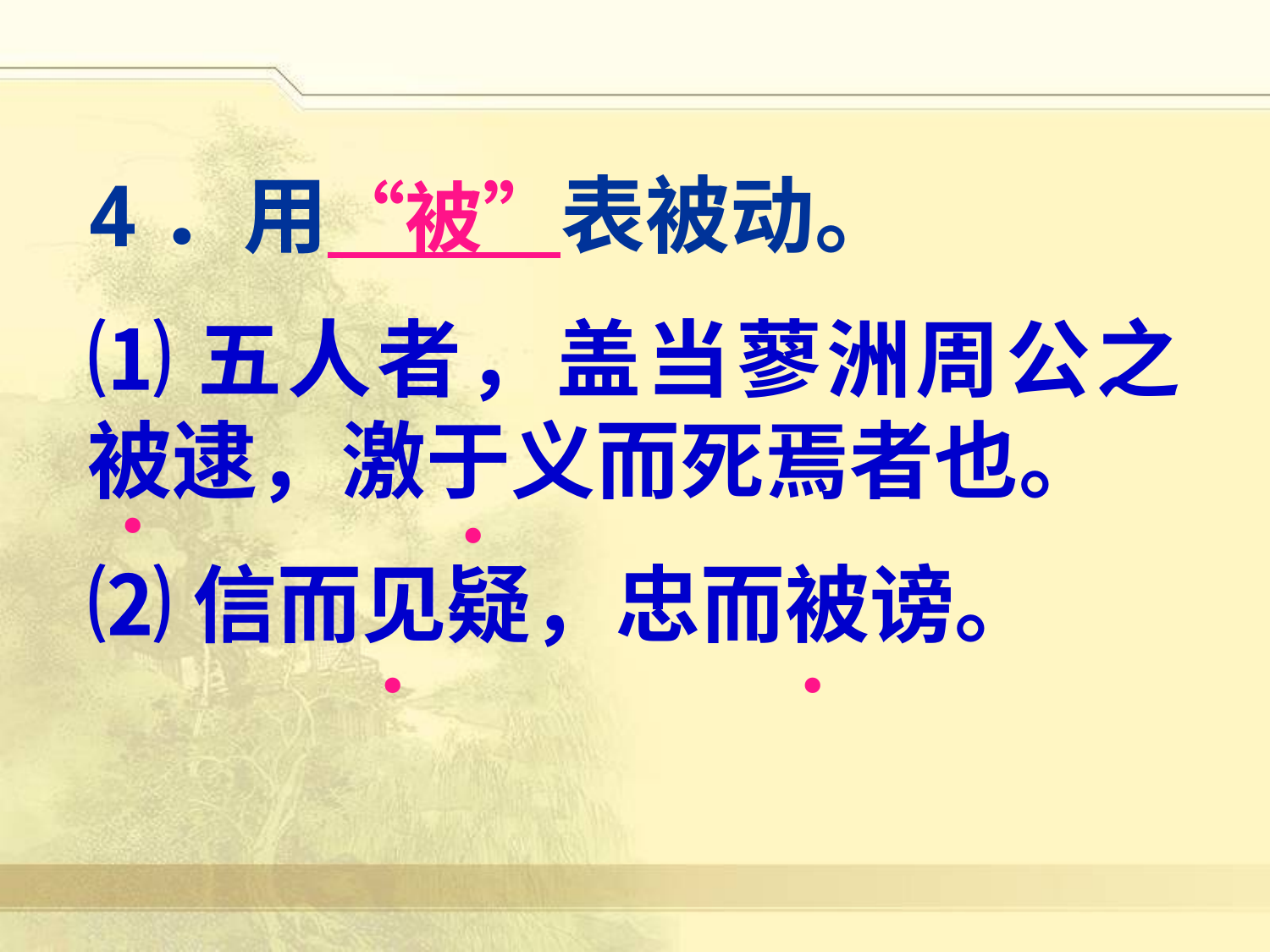

4．用“被”表被动。
⑴五人者，盖当蓼洲周公之被逮，激于义而死焉者也。
⑵信而见疑，忠而被谤。
·
·
·
·